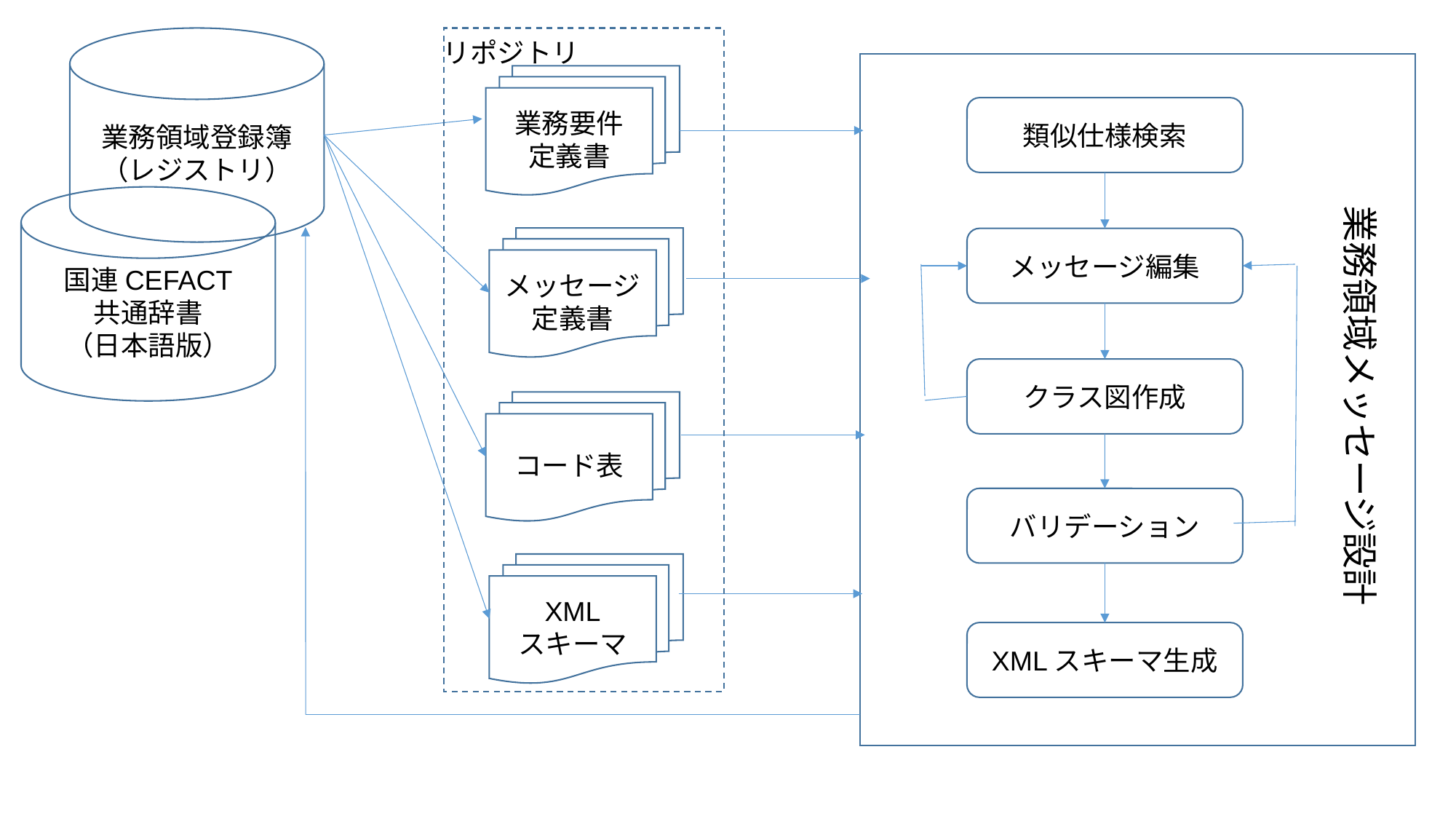

業務領域登録簿
（レジストリ）

リポジトリ

業務要件
定義書
類似仕様検索
業務領域メッセージ設計
国連CEFACT
共通辞書
（日本語版）
メッセージ
定義書
メッセージ編集
クラス図作成
コード表
バリデーション
XML
スキーマ
XMLスキーマ生成